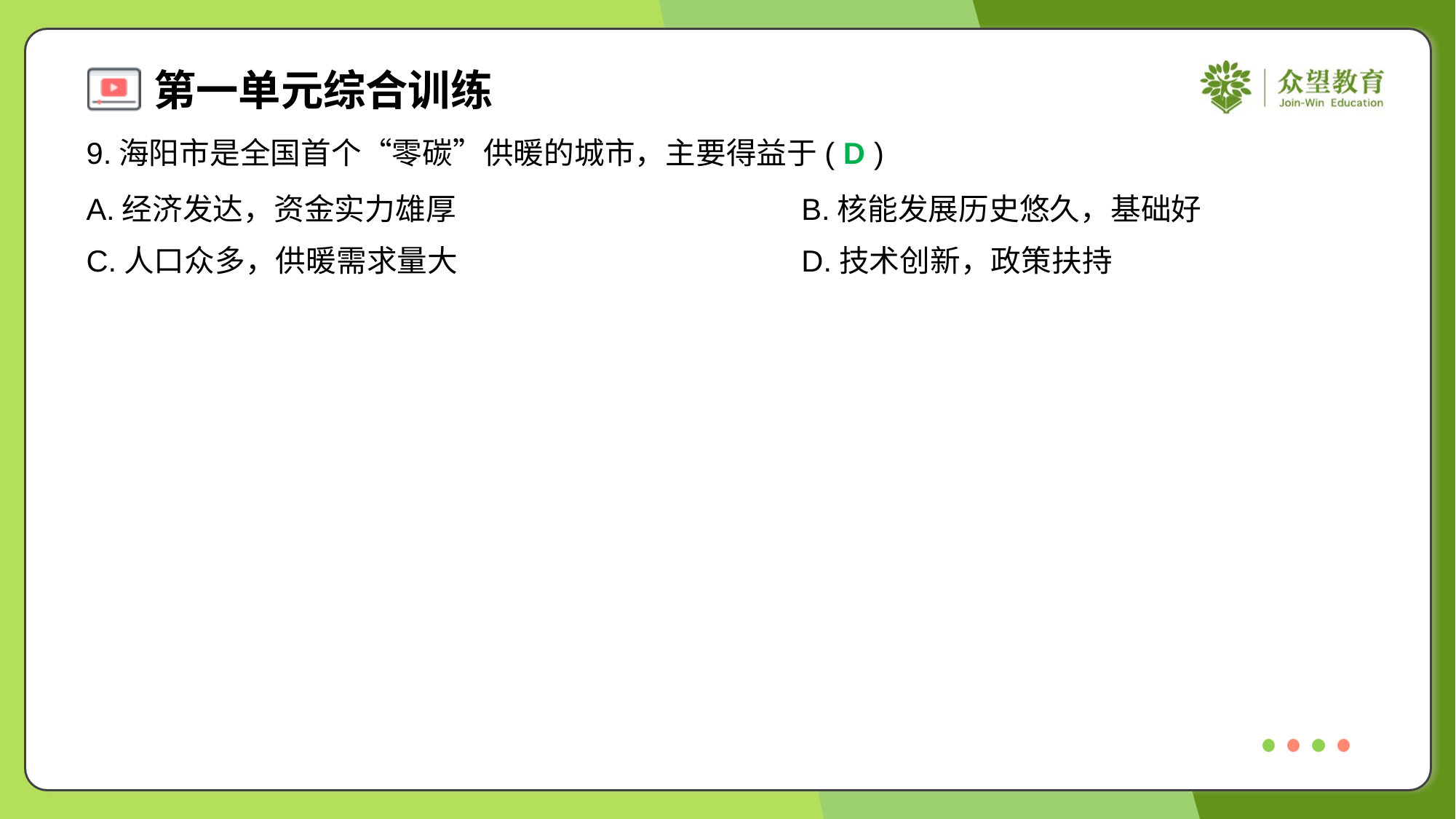

9.海阳市是全国首个“零碳”供暖的城市，主要得益于(     )
D
A.经济发达，资金实力雄厚	B.核能发展历史悠久，基础好
C.人口众多，供暖需求量大	D.技术创新，政策扶持